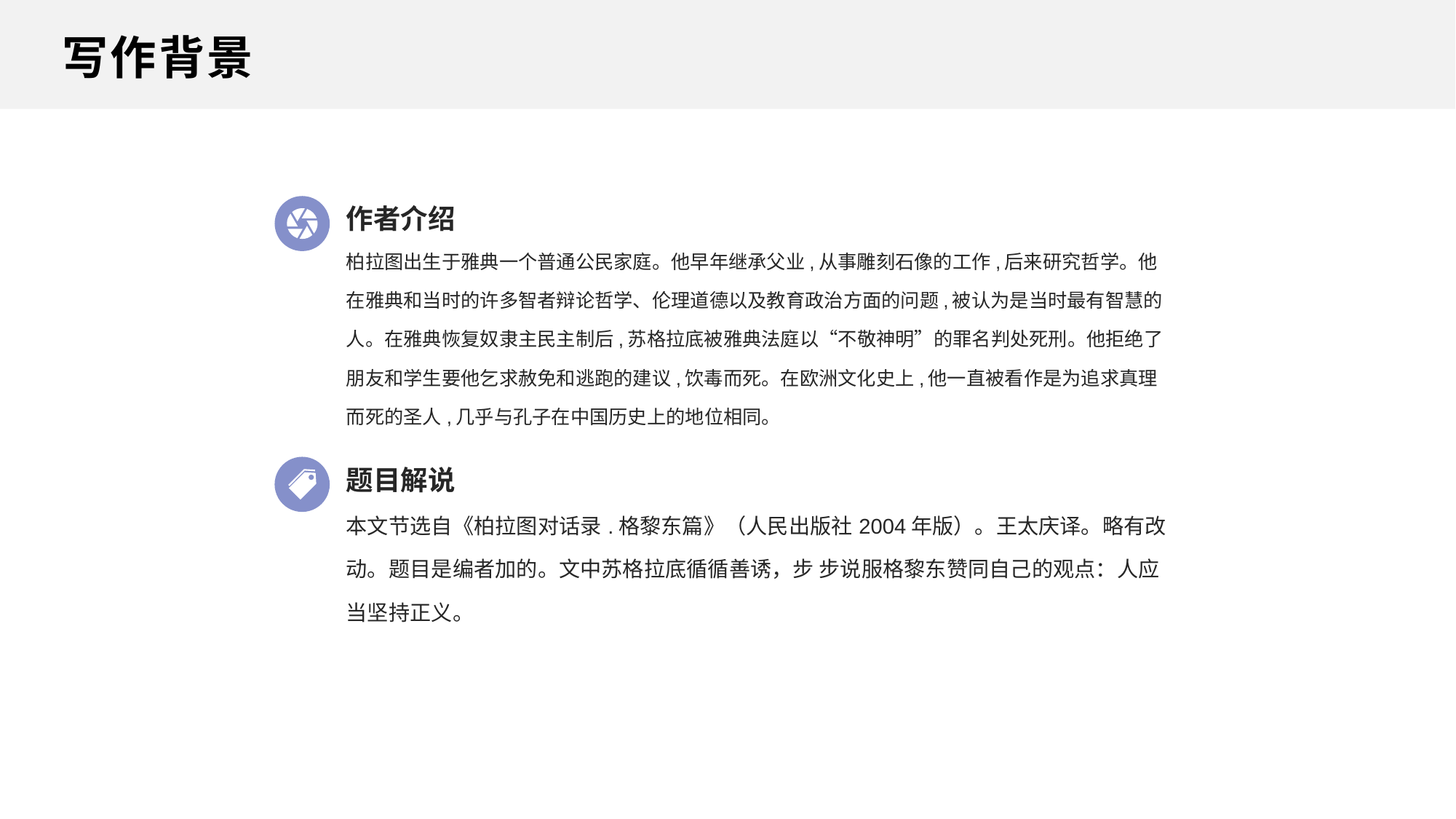

写作背景
作者介绍

柏拉图出生于雅典一个普通公民家庭。他早年继承父业,从事雕刻石像的工作,后来研究哲学。他在雅典和当时的许多智者辩论哲学、伦理道德以及教育政治方面的问题,被认为是当时最有智慧的人。在雅典恢复奴隶主民主制后,苏格拉底被雅典法庭以“不敬神明”的罪名判处死刑。他拒绝了朋友和学生要他乞求赦免和逃跑的建议,饮毒而死。在欧洲文化史上,他一直被看作是为追求真理而死的圣人,几乎与孔子在中国历史上的地位相同。
题目解说

本文节选自《柏拉图对话录.格黎东篇》（人民出版社2004年版）。王太庆译。略有改动。题目是编者加的。文中苏格拉底循循善诱，步 步说服格黎东赞同自己的观点：人应当坚持正义。